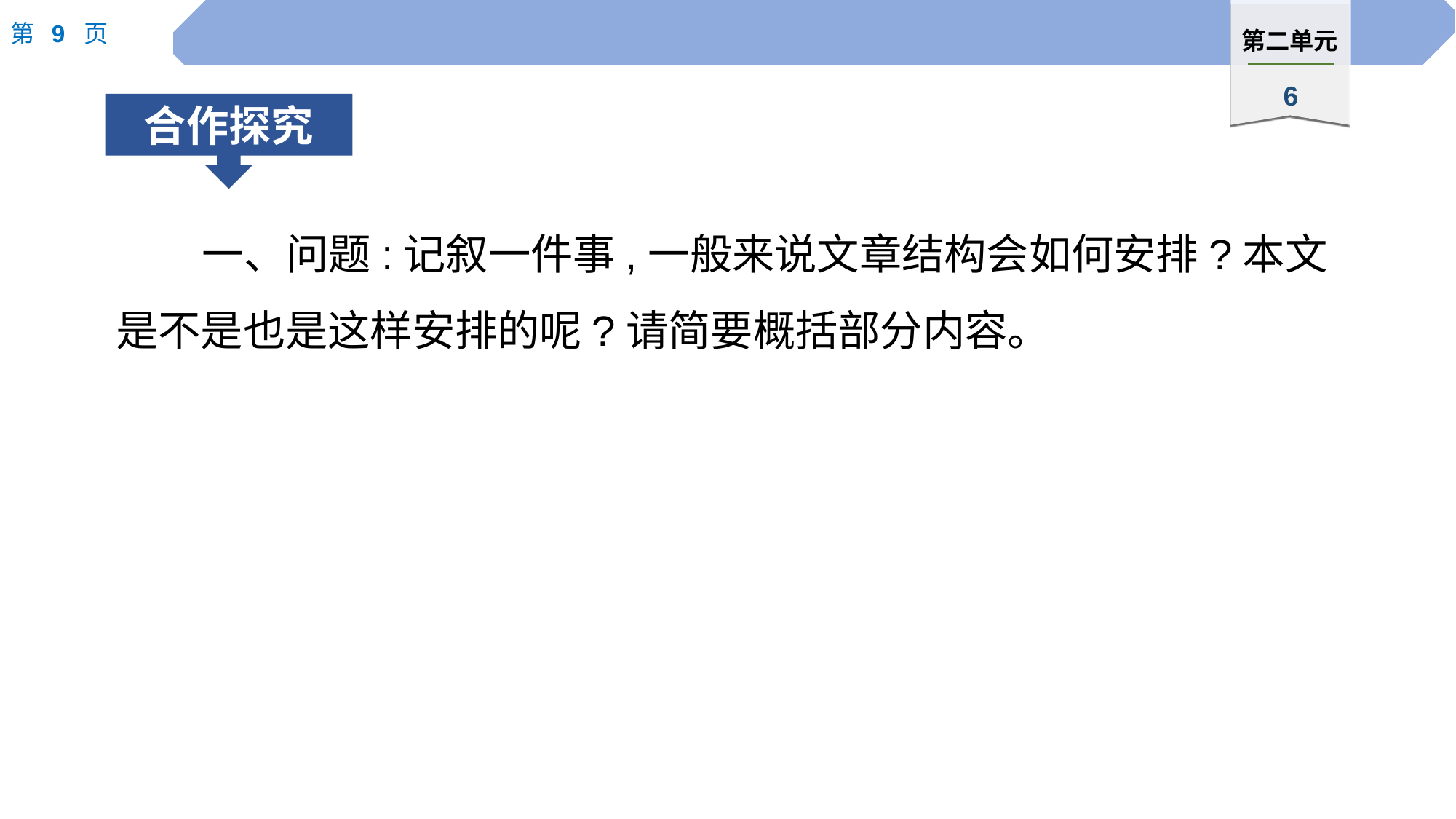

一、问题:记叙一件事,一般来说文章结构会如何安排?本文是不是也是这样安排的呢?请简要概括部分内容。